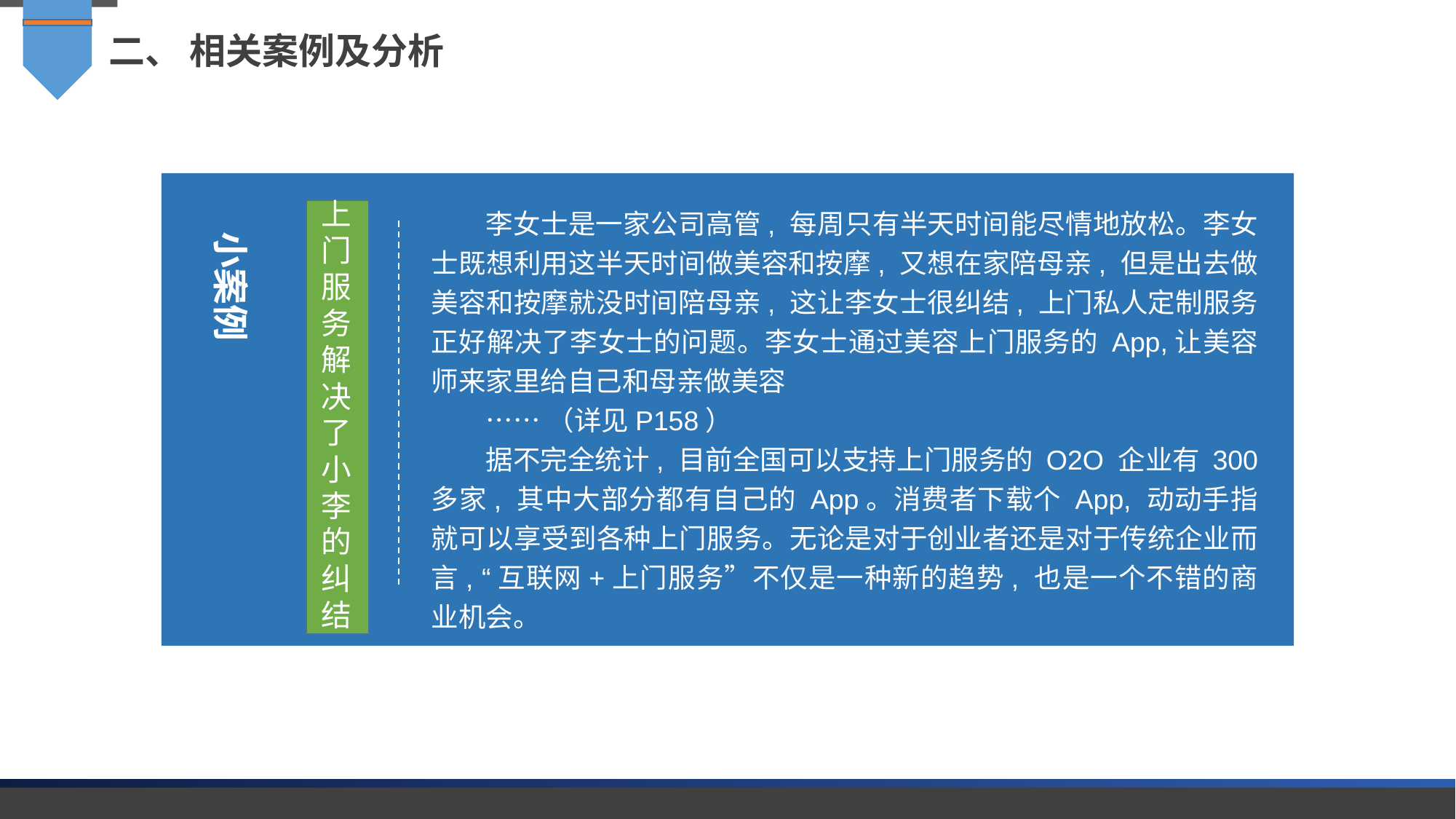

二、 相关案例及分析

上门服务解决了小李的纠结
李女士是一家公司高管, 每周只有半天时间能尽情地放松。李女士既想利用这半天时间做美容和按摩, 又想在家陪母亲, 但是出去做美容和按摩就没时间陪母亲, 这让李女士很纠结, 上门私人定制服务正好解决了李女士的问题。李女士通过美容上门服务的 App,让美容师来家里给自己和母亲做美容
……（详见P158）
据不完全统计, 目前全国可以支持上门服务的 O2O 企业有 300 多家, 其中大部分都有自己的 App。消费者下载个 App, 动动手指就可以享受到各种上门服务。无论是对于创业者还是对于传统企业而言, “互联网+上门服务”不仅是一种新的趋势, 也是一个不错的商业机会。

小案例